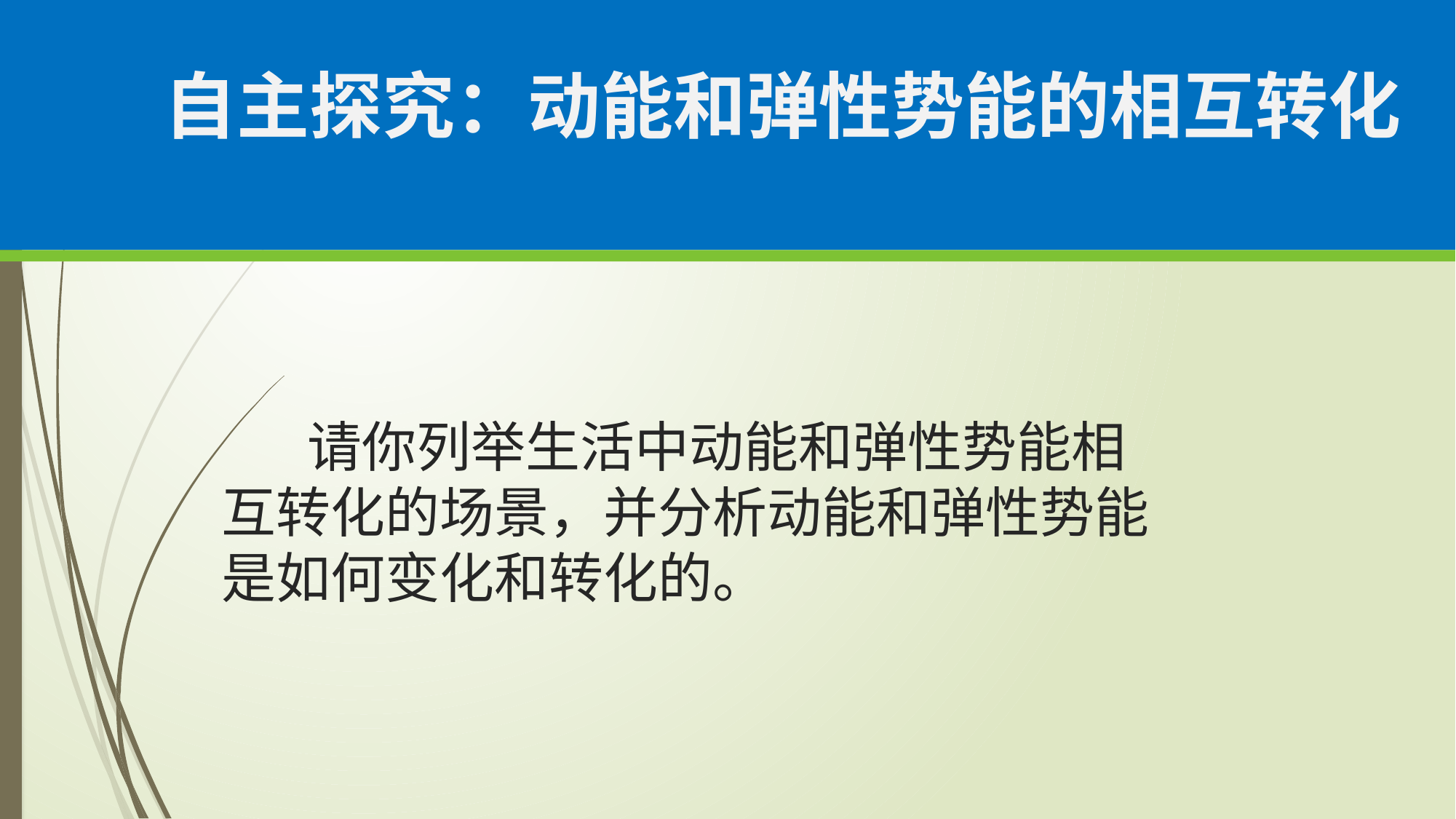

自主探究：动能和弹性势能的相互转化

      请你列举生活中动能和弹性势能相互转化的场景，并分析动能和弹性势能是如何变化和转化的。